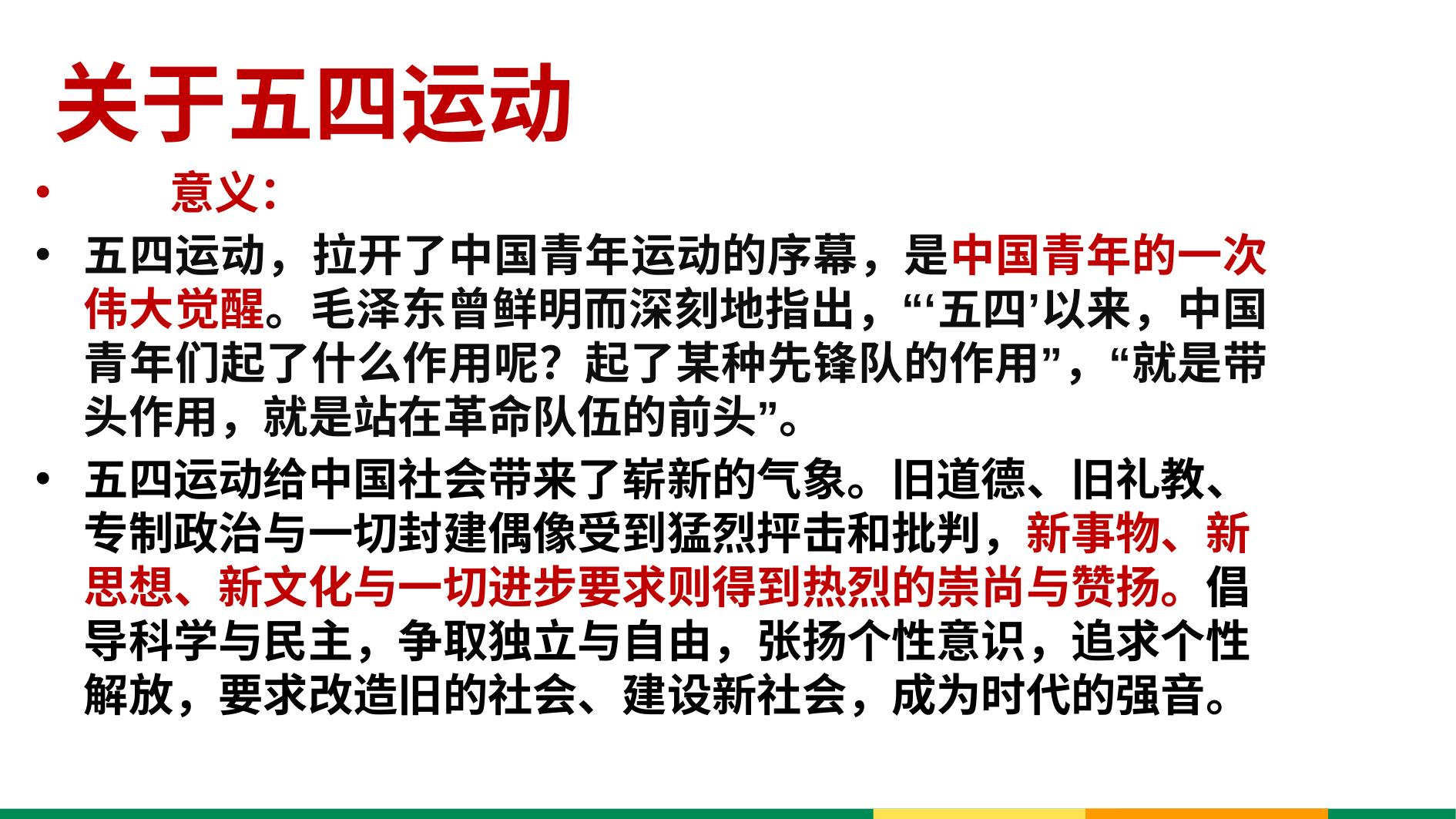

# 关于五四运动
      意义：
五四运动，拉开了中国青年运动的序幕，是中国青年的一次伟大觉醒。毛泽东曾鲜明而深刻地指出，“‘五四’以来，中国青年们起了什么作用呢？起了某种先锋队的作用”，“就是带头作用，就是站在革命队伍的前头”。
五四运动给中国社会带来了崭新的气象。旧道德、旧礼教、专制政治与一切封建偶像受到猛烈抨击和批判，新事物、新思想、新文化与一切进步要求则得到热烈的崇尚与赞扬。倡导科学与民主，争取独立与自由，张扬个性意识，追求个性解放，要求改造旧的社会、建设新社会，成为时代的强音。